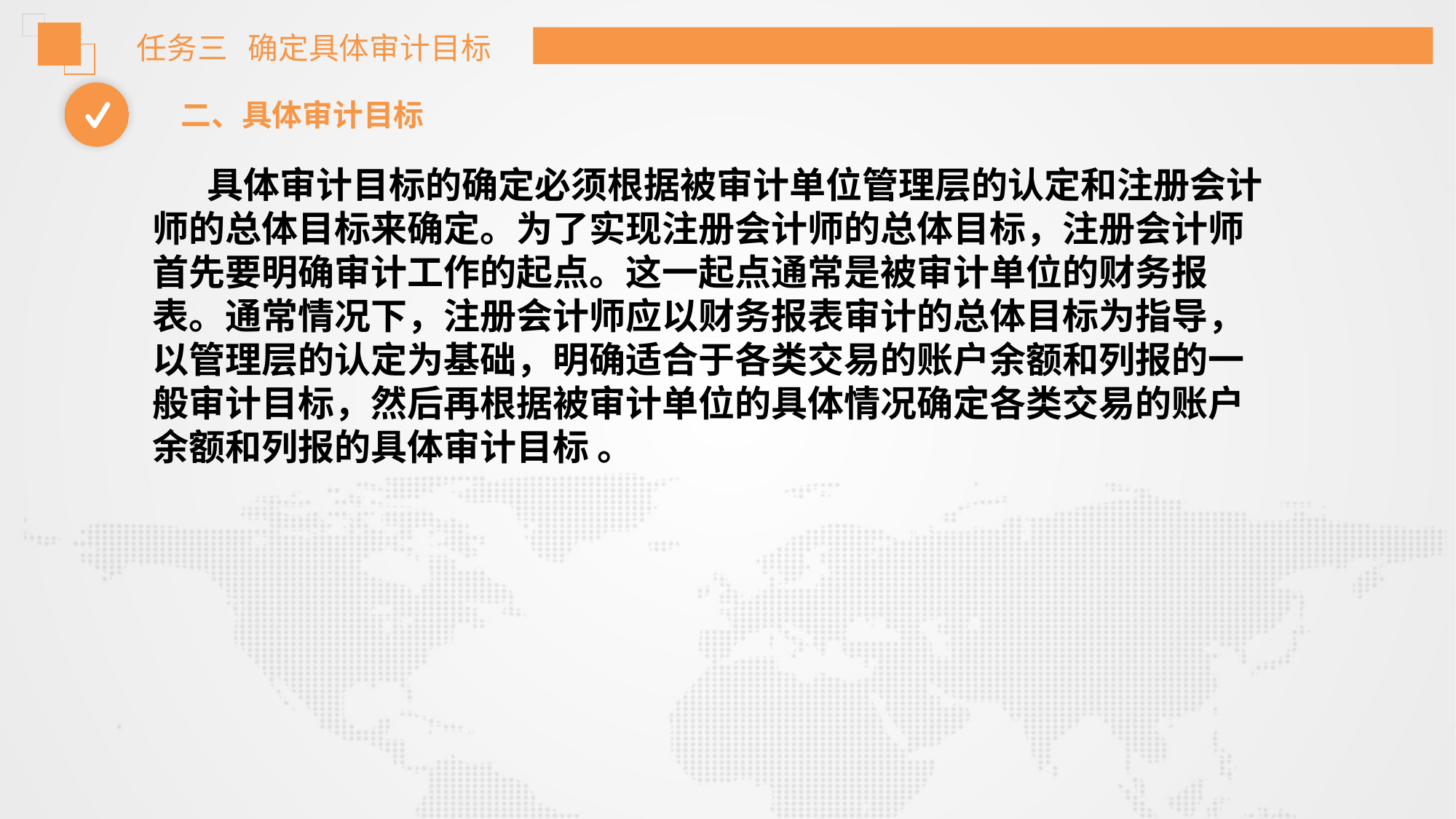

任务三   确定具体审计目标

二、具体审计目标
具体审计目标的确定必须根据被审计单位管理层的认定和注册会计师的总体目标来确定。为了实现注册会计师的总体目标，注册会计师首先要明确审计工作的起点。这一起点通常是被审计单位的财务报表。通常情况下，注册会计师应以财务报表审计的总体目标为指导，以管理层的认定为基础，明确适合于各类交易的账户余额和列报的一般审计目标，然后再根据被审计单位的具体情况确定各类交易的账户余额和列报的具体审计目标 。